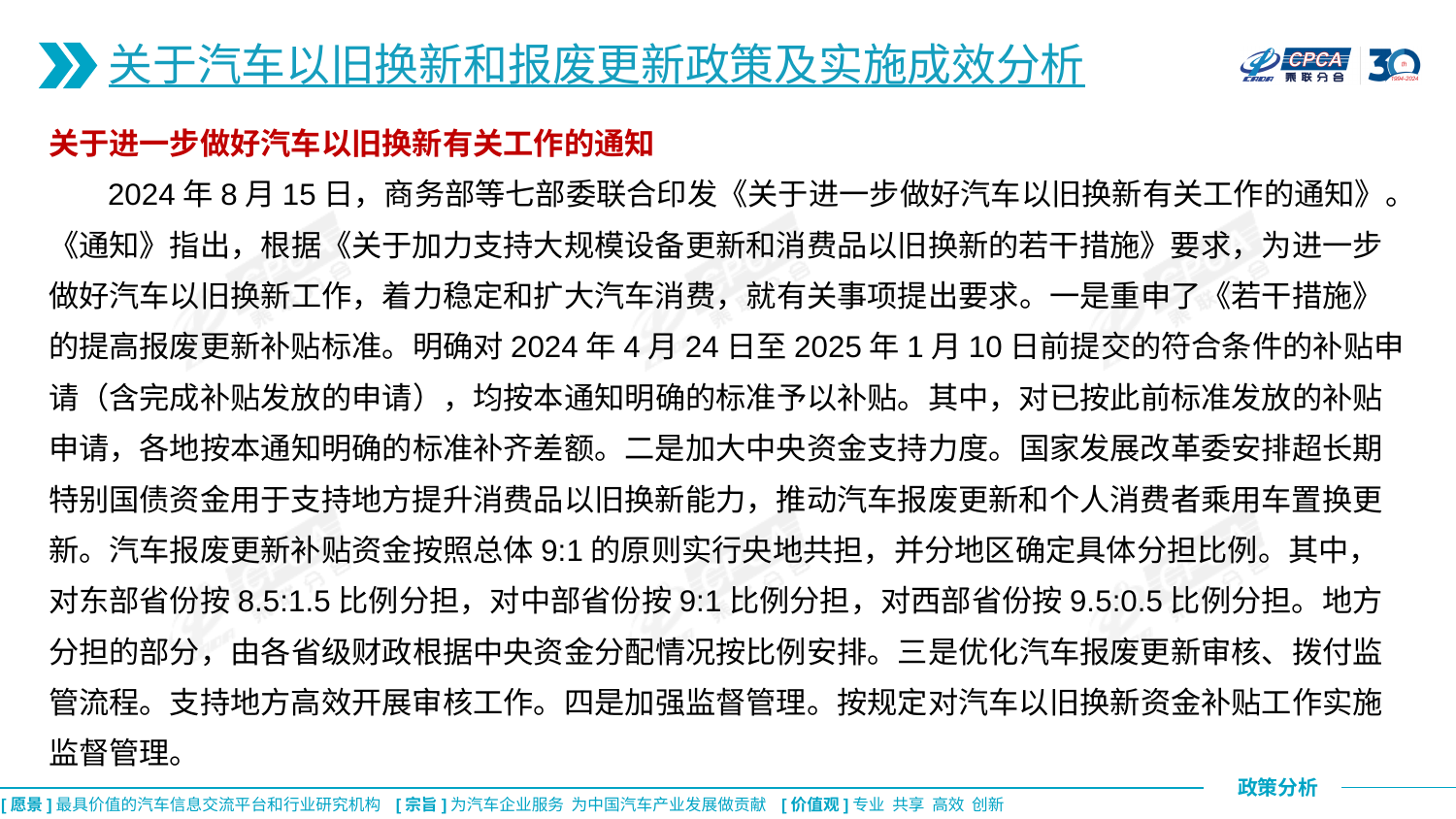

关于汽车以旧换新和报废更新政策及实施成效分析
关于进一步做好汽车以旧换新有关工作的通知
       2024年8月15日，商务部等七部委联合印发《关于进一步做好汽车以旧换新有关工作的通知》。《通知》指出，根据《关于加力支持大规模设备更新和消费品以旧换新的若干措施》要求，为进一步做好汽车以旧换新工作，着力稳定和扩大汽车消费，就有关事项提出要求。一是重申了《若干措施》的提高报废更新补贴标准。明确对2024年4月24日至2025年1月10日前提交的符合条件的补贴申请（含完成补贴发放的申请），均按本通知明确的标准予以补贴。其中，对已按此前标准发放的补贴申请，各地按本通知明确的标准补齐差额。二是加大中央资金支持力度。国家发展改革委安排超长期特别国债资金用于支持地方提升消费品以旧换新能力，推动汽车报废更新和个人消费者乘用车置换更新。汽车报废更新补贴资金按照总体9:1的原则实行央地共担，并分地区确定具体分担比例。其中，对东部省份按8.5:1.5比例分担，对中部省份按9:1比例分担，对西部省份按9.5:0.5比例分担。地方分担的部分，由各省级财政根据中央资金分配情况按比例安排。三是优化汽车报废更新审核、拨付监管流程。支持地方高效开展审核工作。四是加强监督管理。按规定对汽车以旧换新资金补贴工作实施监督管理。